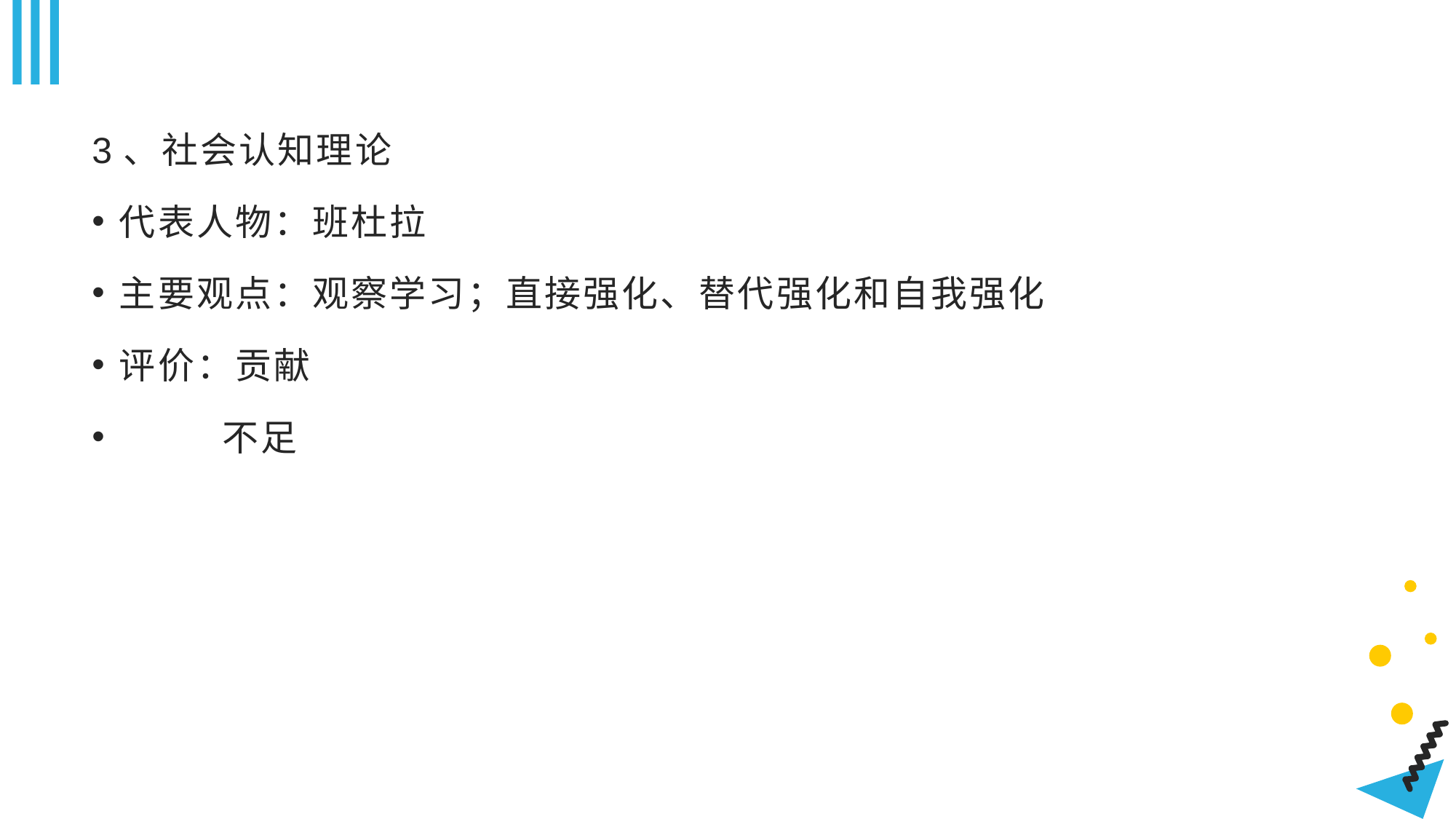

#
3、社会认知理论
代表人物：班杜拉
主要观点：观察学习；直接强化、替代强化和自我强化
评价：贡献
         不足